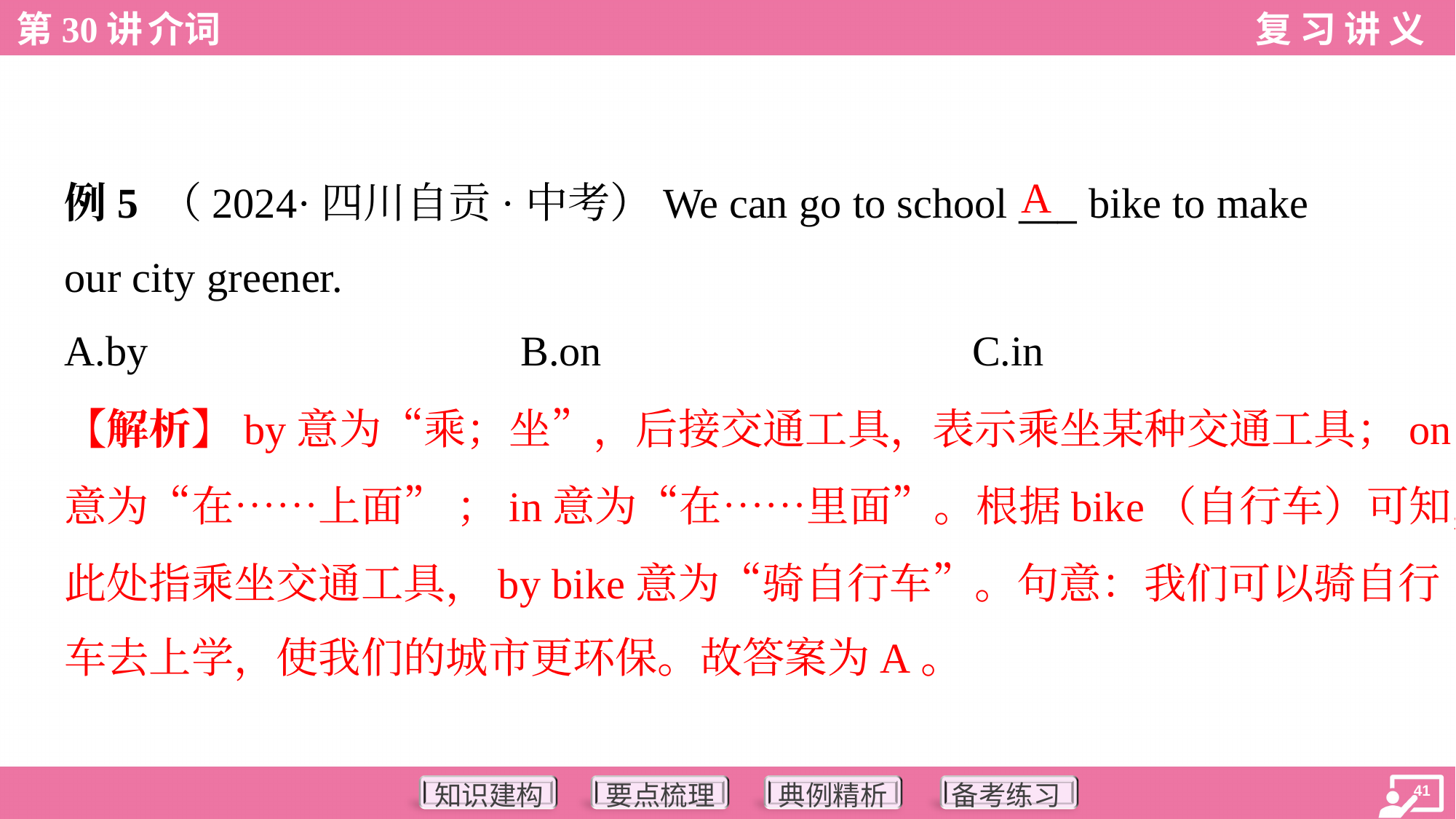

A
例5 （2024·四川自贡·中考）We can go to school ___ bike to make
our city greener.
A.by	B.on	C.in
【解析】by意为“乘；坐”，后接交通工具，表示乘坐某种交通工具；on
意为“在……上面” ；in意为“在……里面”。根据bike（自行车）可知，
此处指乘坐交通工具，by bike意为“骑自行车”。句意：我们可以骑自行
车去上学，使我们的城市更环保。故答案为A。